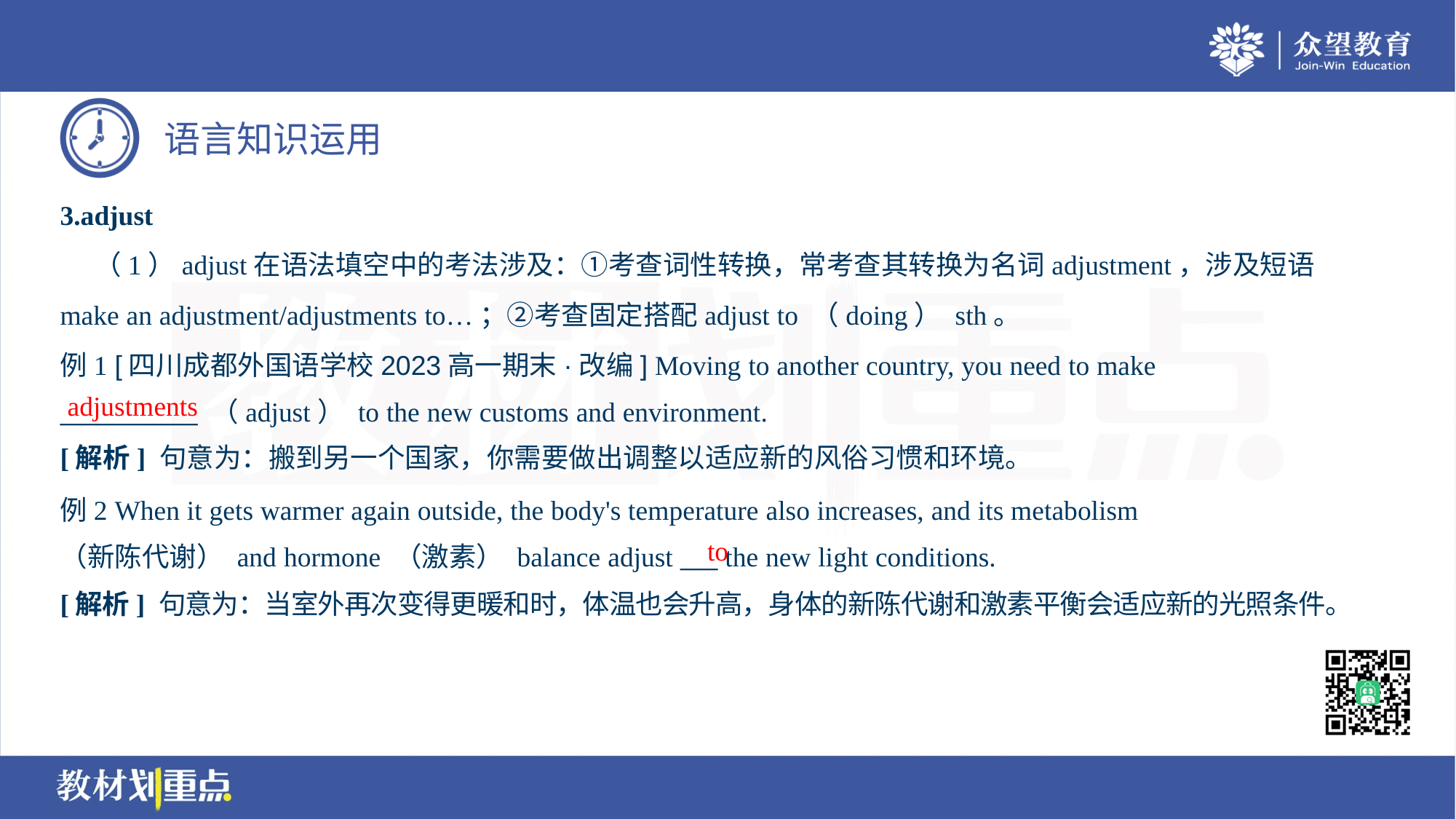

3.adjust
    （1）adjust在语法填空中的考法涉及：①考查词性转换，常考查其转换为名词adjustment，涉及短语
make an adjustment/adjustments to…；②考查固定搭配adjust to （doing） sth。
例1 [四川成都外国语学校2023高一期末·改编] Moving to another country, you need to make
___________ （adjust） to the new customs and environment.
adjustments
[解析] 句意为：搬到另一个国家，你需要做出调整以适应新的风俗习惯和环境。
例2 When it gets warmer again outside, the body's temperature also increases, and its metabolism
（新陈代谢） and hormone （激素） balance adjust ___ the new light conditions.
to
[解析] 句意为：当室外再次变得更暖和时，体温也会升高，身体的新陈代谢和激素平衡会适应新的光照条件。